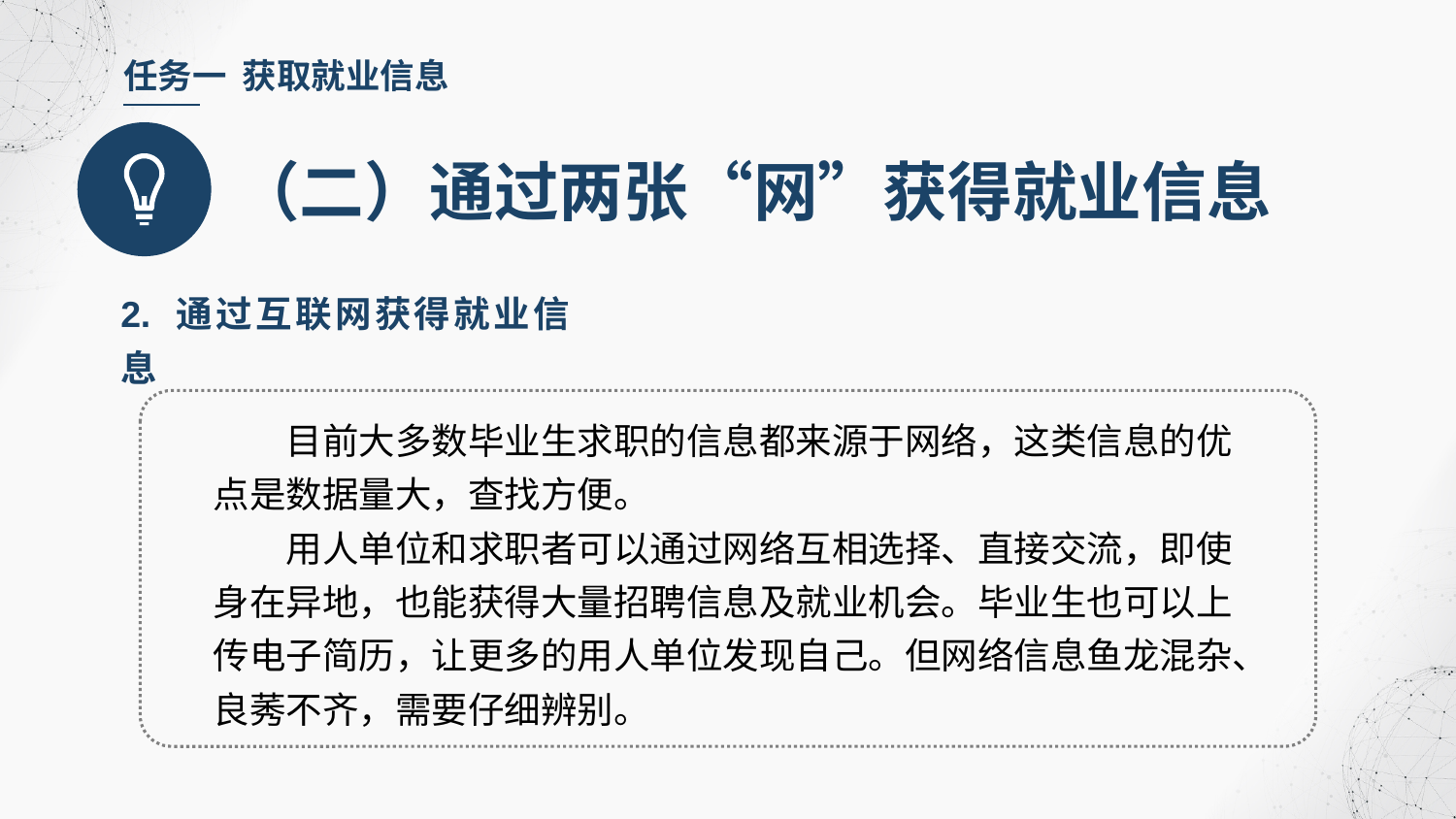

任务一  获取就业信息

（二）通过两张“网”获得就业信息
2. 通过互联网获得就业信息

目前大多数毕业生求职的信息都来源于网络，这类信息的优点是数据量大，查找方便。
用人单位和求职者可以通过网络互相选择、直接交流，即使身在异地，也能获得大量招聘信息及就业机会。毕业生也可以上传电子简历，让更多的用人单位发现自己。但网络信息鱼龙混杂、良莠不齐，需要仔细辨别。